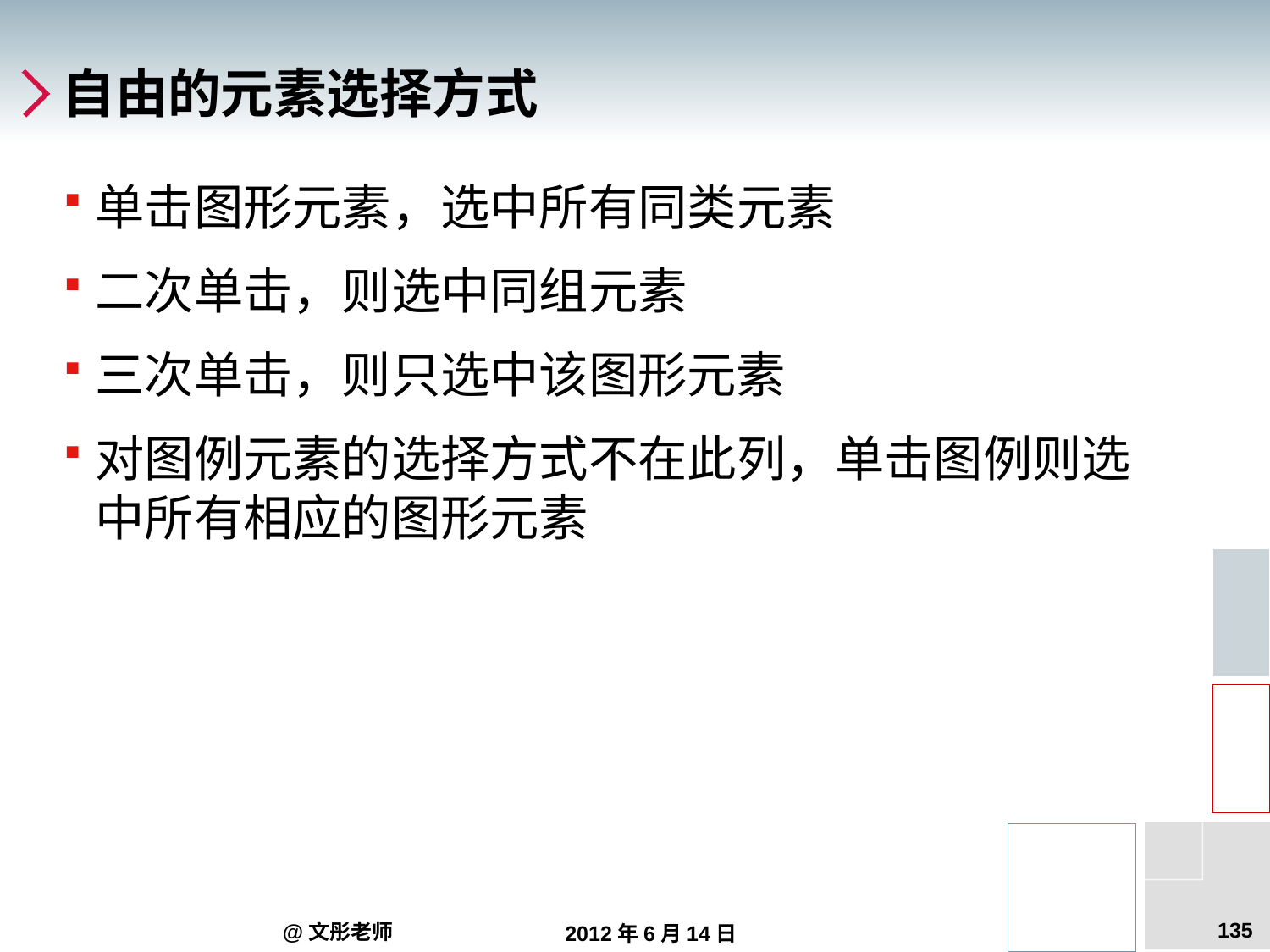

# 自由的元素选择方式
单击图形元素，选中所有同类元素
二次单击，则选中同组元素
三次单击，则只选中该图形元素
对图例元素的选择方式不在此列，单击图例则选中所有相应的图形元素
135
@文彤老师

2012年6月14日